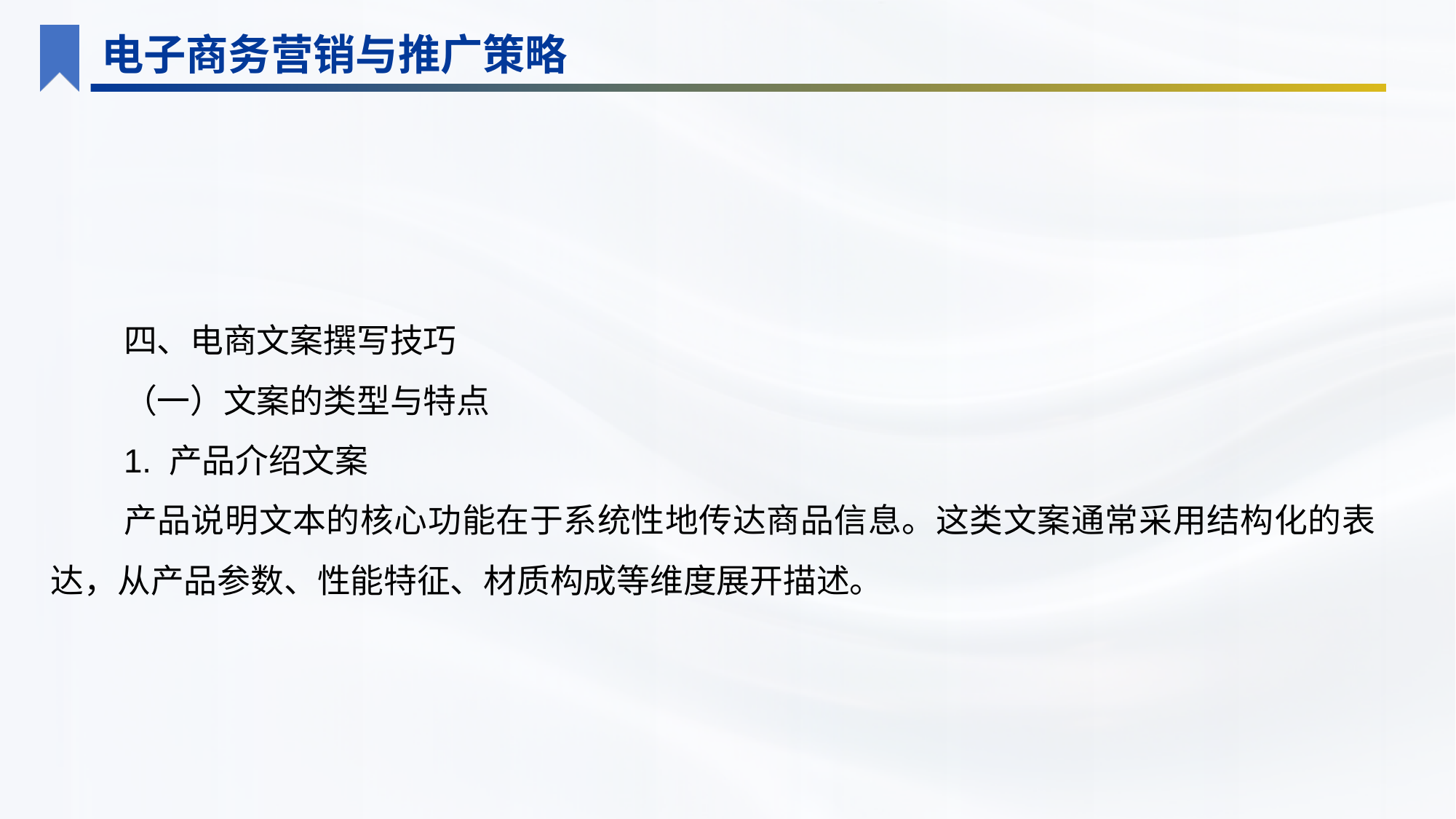

电子商务营销与推广策略
四、电商文案撰写技巧
（一）文案的类型与特点
1. 产品介绍文案
产品说明文本的核心功能在于系统性地传达商品信息。这类文案通常采用结构化的表达，从产品参数、性能特征、材质构成等维度展开描述。